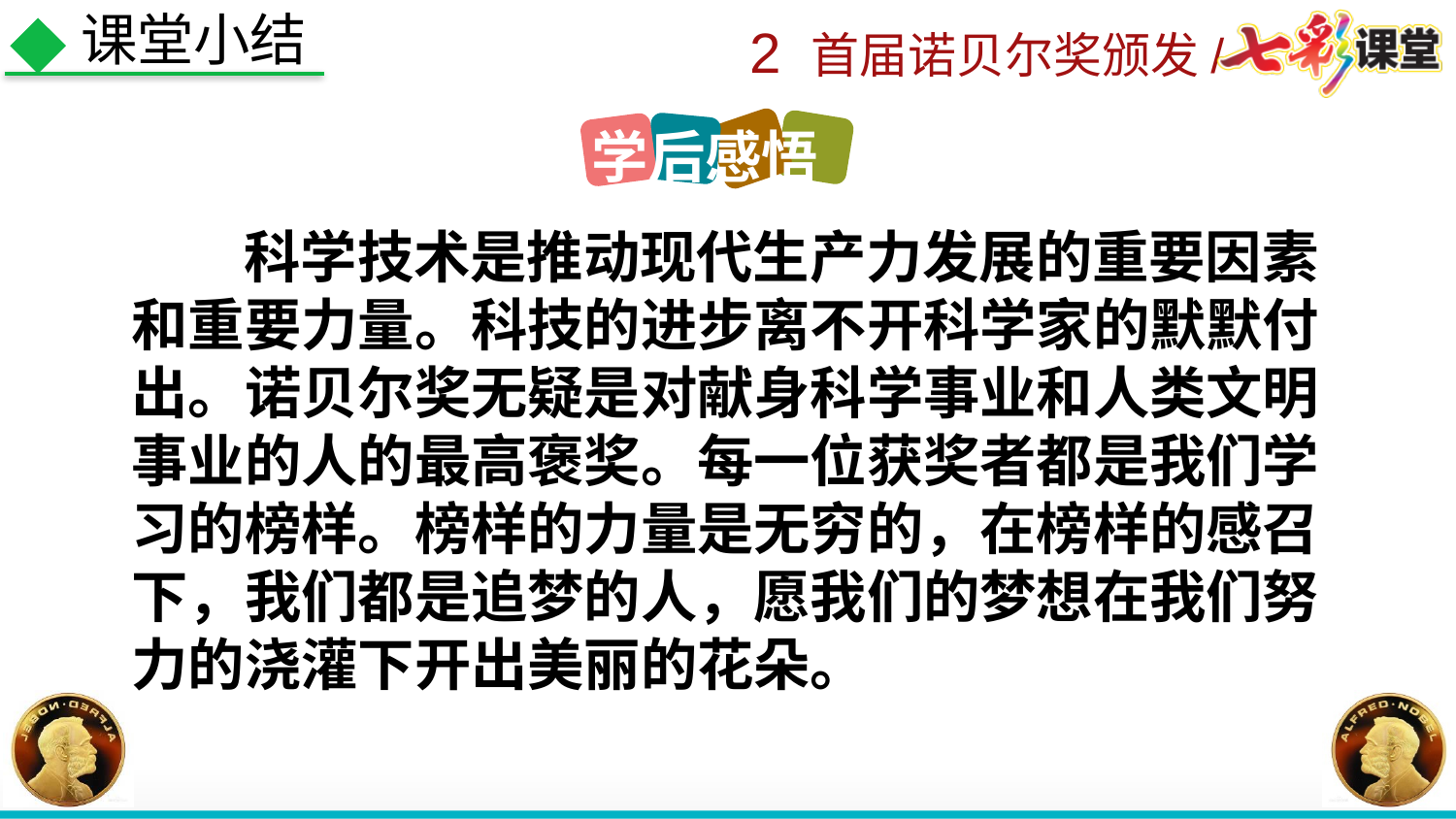

课堂小结

学后感悟

 科学技术是推动现代生产力发展的重要因素和重要力量。科技的进步离不开科学家的默默付出。诺贝尔奖无疑是对献身科学事业和人类文明事业的人的最高褒奖。每一位获奖者都是我们学习的榜样。榜样的力量是无穷的，在榜样的感召下，我们都是追梦的人，愿我们的梦想在我们努力的浇灌下开出美丽的花朵。